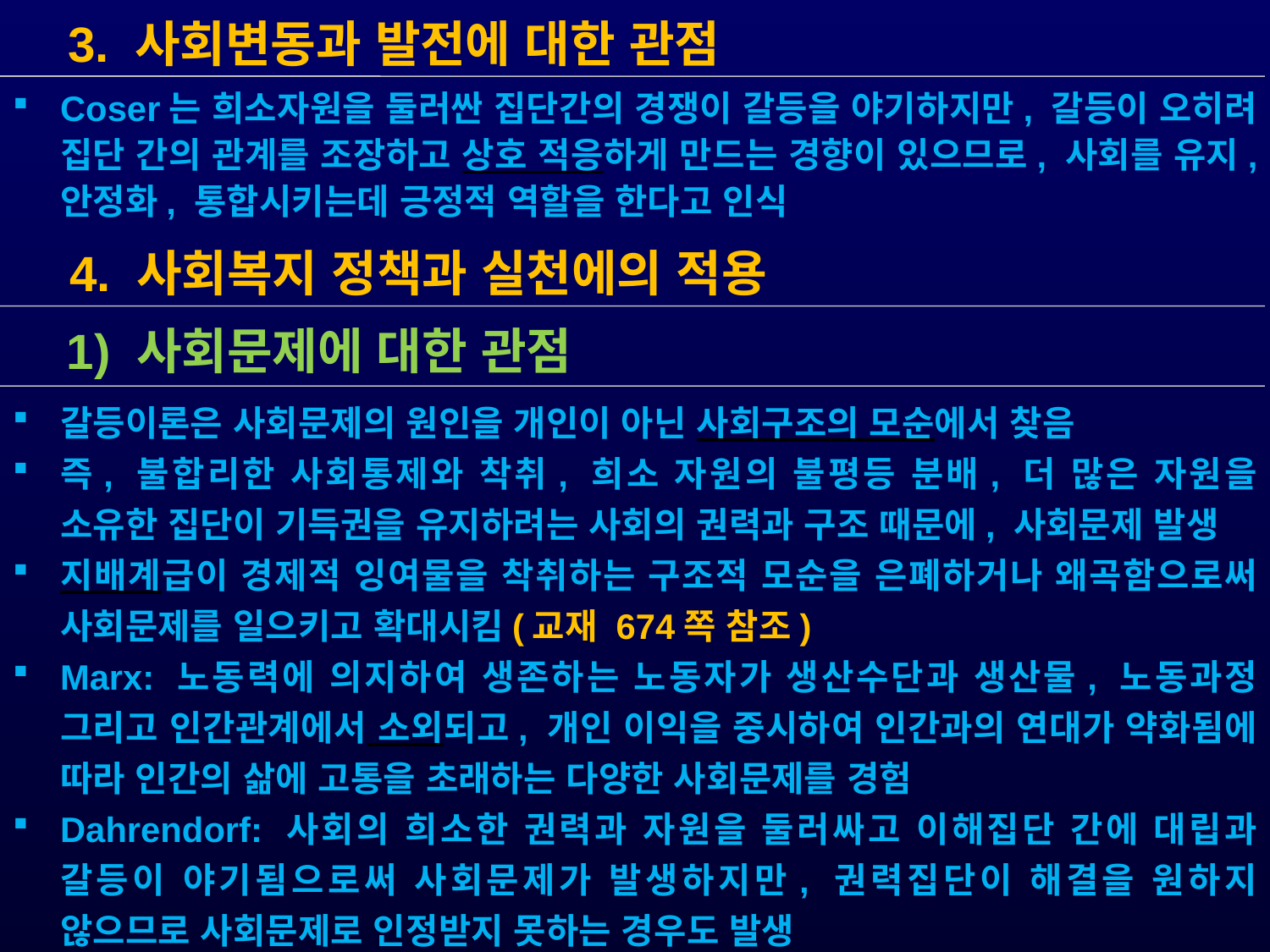

3. 사회변동과 발전에 대한 관점

Coser는 희소자원을 둘러싼 집단간의 경쟁이 갈등을 야기하지만, 갈등이 오히려 집단 간의 관계를 조장하고 상호 적응하게 만드는 경향이 있으므로, 사회를 유지, 안정화, 통합시키는데 긍정적 역할을 한다고 인식
  4. 사회복지 정책과 실천에의 적용

갈등이론은 사회문제의 원인을 개인이 아닌 사회구조의 모순에서 찾음
즉, 불합리한 사회통제와 착취, 희소 자원의 불평등 분배, 더 많은 자원을 소유한 집단이 기득권을 유지하려는 사회의 권력과 구조 때문에, 사회문제 발생
지배계급이 경제적 잉여물을 착취하는 구조적 모순을 은폐하거나 왜곡함으로써 사회문제를 일으키고 확대시킴(교재 674쪽 참조)
Marx: 노동력에 의지하여 생존하는 노동자가 생산수단과 생산물, 노동과정 그리고 인간관계에서 소외되고, 개인 이익을 중시하여 인간과의 연대가 약화됨에 따라 인간의 삶에 고통을 초래하는 다양한 사회문제를 경험
Dahrendorf: 사회의 희소한 권력과 자원을 둘러싸고 이해집단 간에 대립과 갈등이 야기됨으로써 사회문제가 발생하지만, 권력집단이 해결을 원하지 않으므로 사회문제로 인정받지 못하는 경우도 발생
  1) 사회문제에 대한 관점